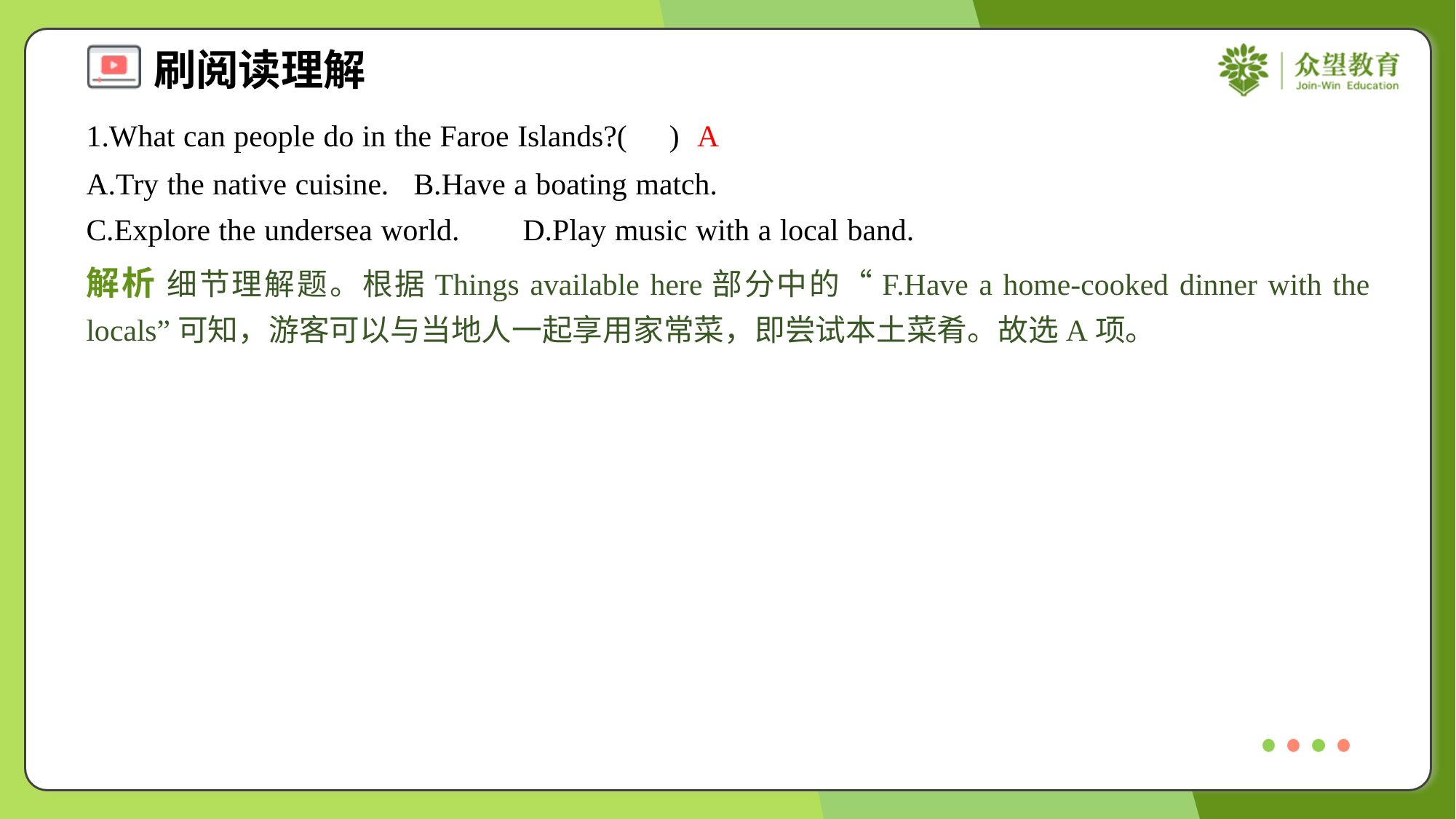

1.What can people do in the Faroe Islands?(     )
A
A.Try the native cuisine.	B.Have a boating match.
C.Explore the undersea world.	D.Play music with a local band.
解析 细节理解题。根据Things available here部分中的“F.Have a home-cooked dinner with the locals”可知，游客可以与当地人一起享用家常菜，即尝试本土菜肴。故选A项。